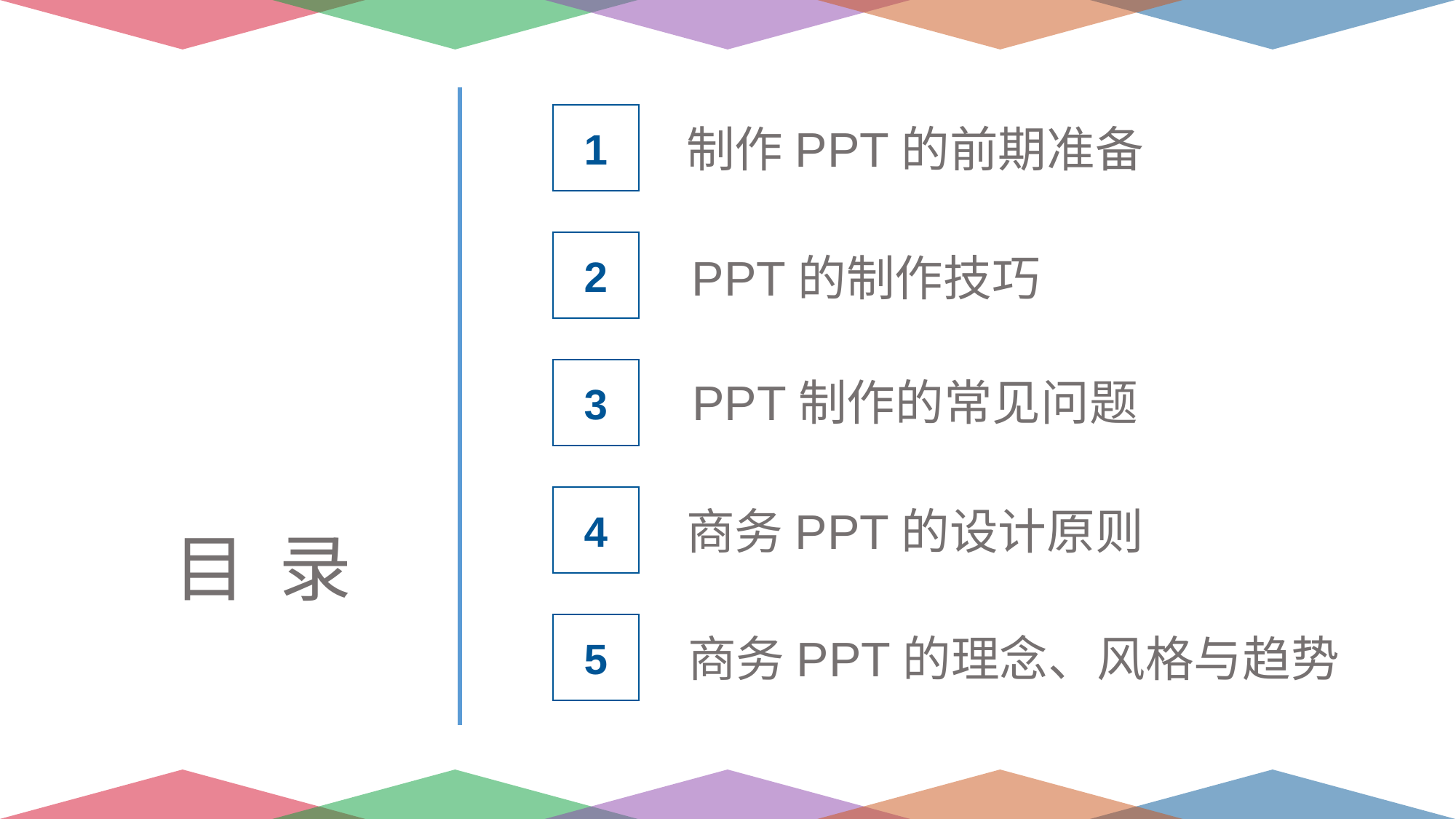

1
制作PPT的前期准备
2
PPT的制作技巧
3
PPT制作的常见问题
4
商务PPT的设计原则
目  录
5
商务PPT的理念、风格与趋势